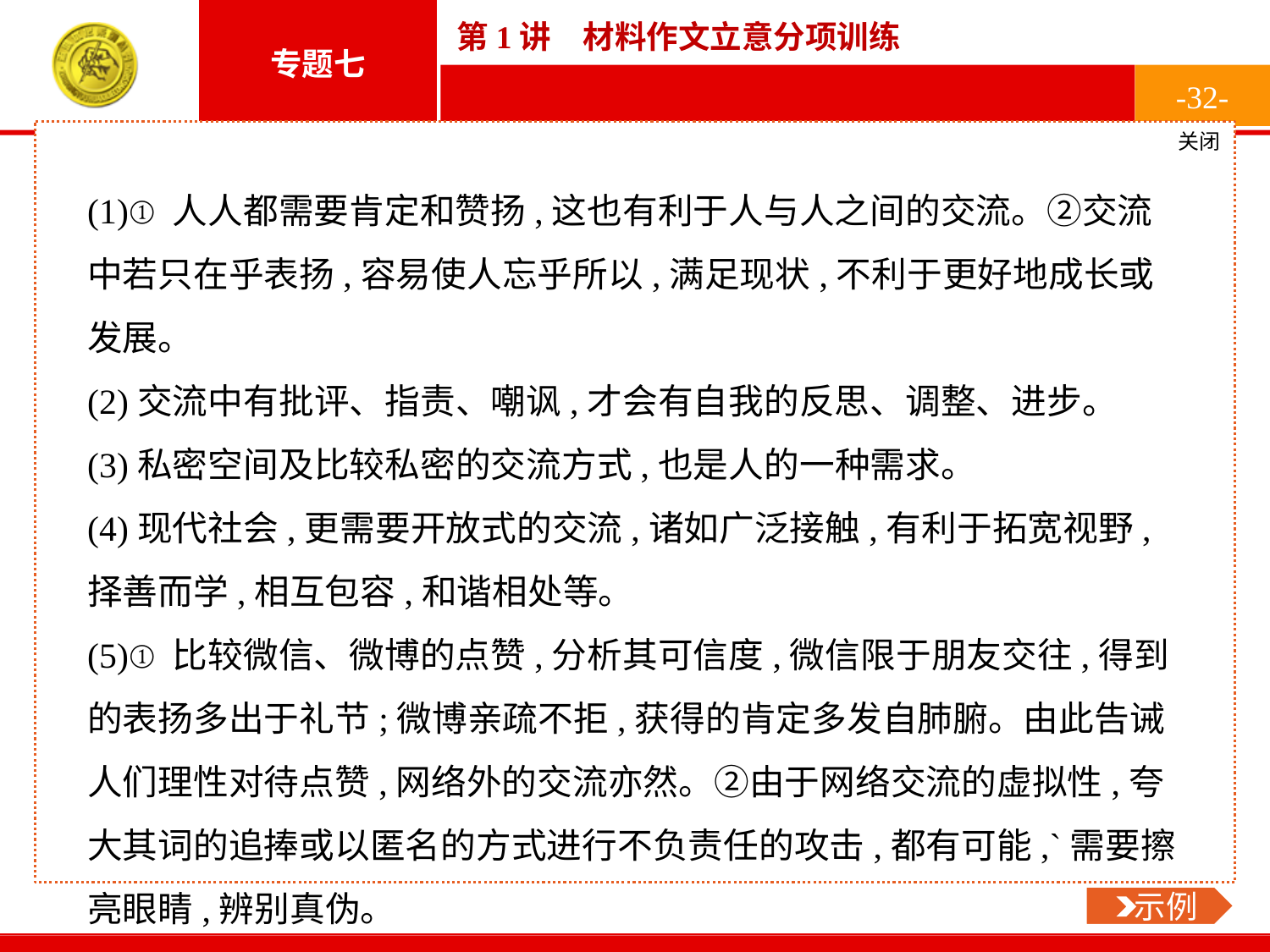

-32-

关闭
  示例

(1)①人人都需要肯定和赞扬,这也有利于人与人之间的交流。②交流中若只在乎表扬,容易使人忘乎所以,满足现状,不利于更好地成长或发展。
(2)交流中有批评、指责、嘲讽,才会有自我的反思、调整、进步。
(3)私密空间及比较私密的交流方式,也是人的一种需求。
(4)现代社会,更需要开放式的交流,诸如广泛接触,有利于拓宽视野,择善而学,相互包容,和谐相处等。
(5)①比较微信、微博的点赞,分析其可信度,微信限于朋友交往,得到的表扬多出于礼节;微博亲疏不拒,获得的肯定多发自肺腑。由此告诫人们理性对待点赞,网络外的交流亦然。②由于网络交流的虚拟性,夸大其词的追捧或以匿名的方式进行不负责任的攻击,都有可能,`需要擦亮眼睛,辨别真伪。
突破点一
突破点二
突破点三
我的立意
材料陈述了“微信”和“微博”这两种交流方式的特点以及因此引起的人们不同的看法,四个人的情感、态度和认知没有对错、高下之分,对他们的看法可肯定或否定,或有所肯定、有所否定。据此,可以从以下几个方面确立写作的中心。
(1)从甲的观点切入:
(2)从乙的观点切入:
(3)从丙的观点切入:
(4)从丁的观点切入:
(5)从综合的角度切入:
  示例